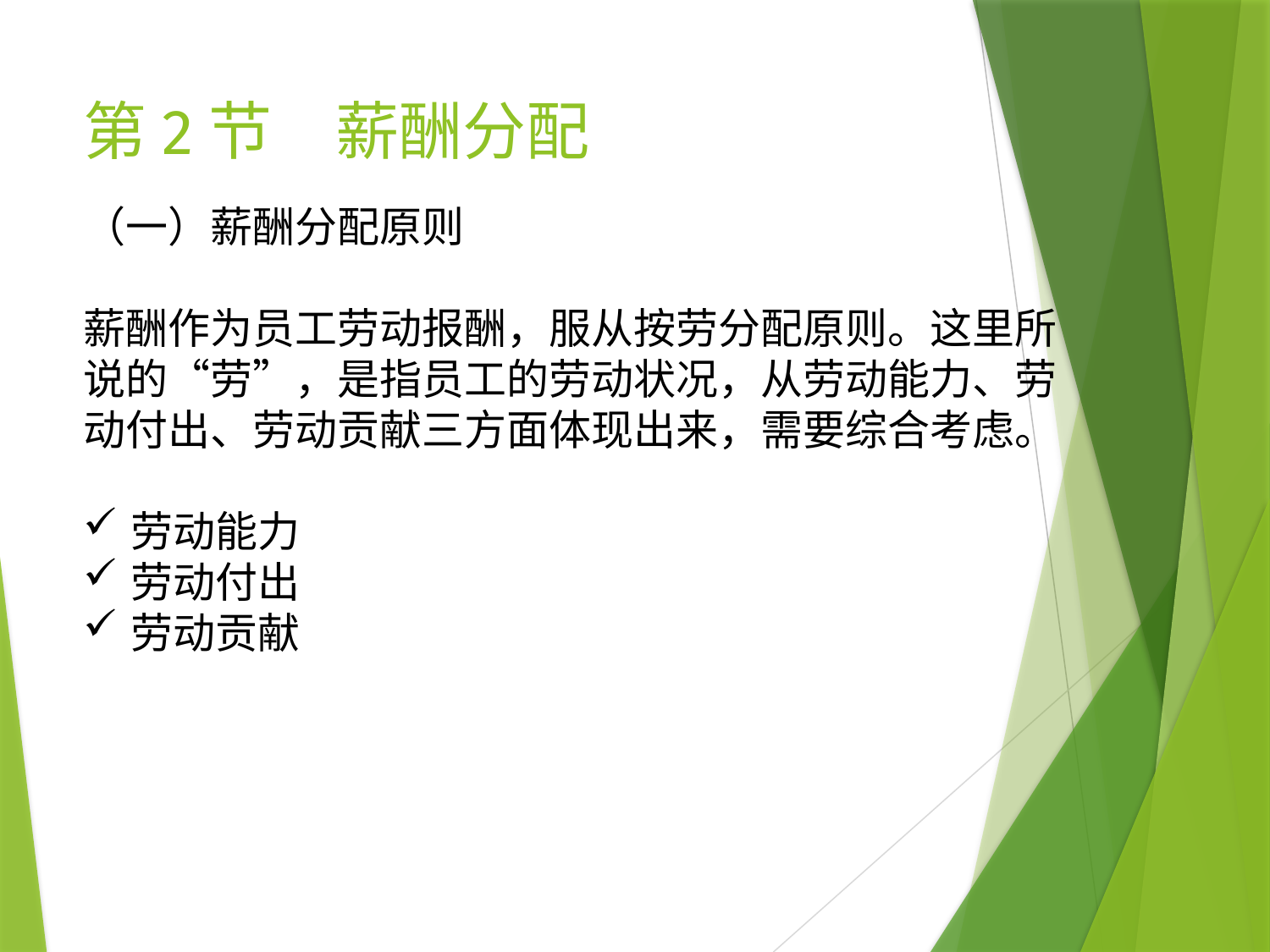

# 第2节　薪酬分配
（一）薪酬分配原则

薪酬作为员工劳动报酬，服从按劳分配原则。这里所说的“劳”，是指员工的劳动状况，从劳动能力、劳动付出、劳动贡献三方面体现出来，需要综合考虑。

劳动能力
劳动付出
劳动贡献